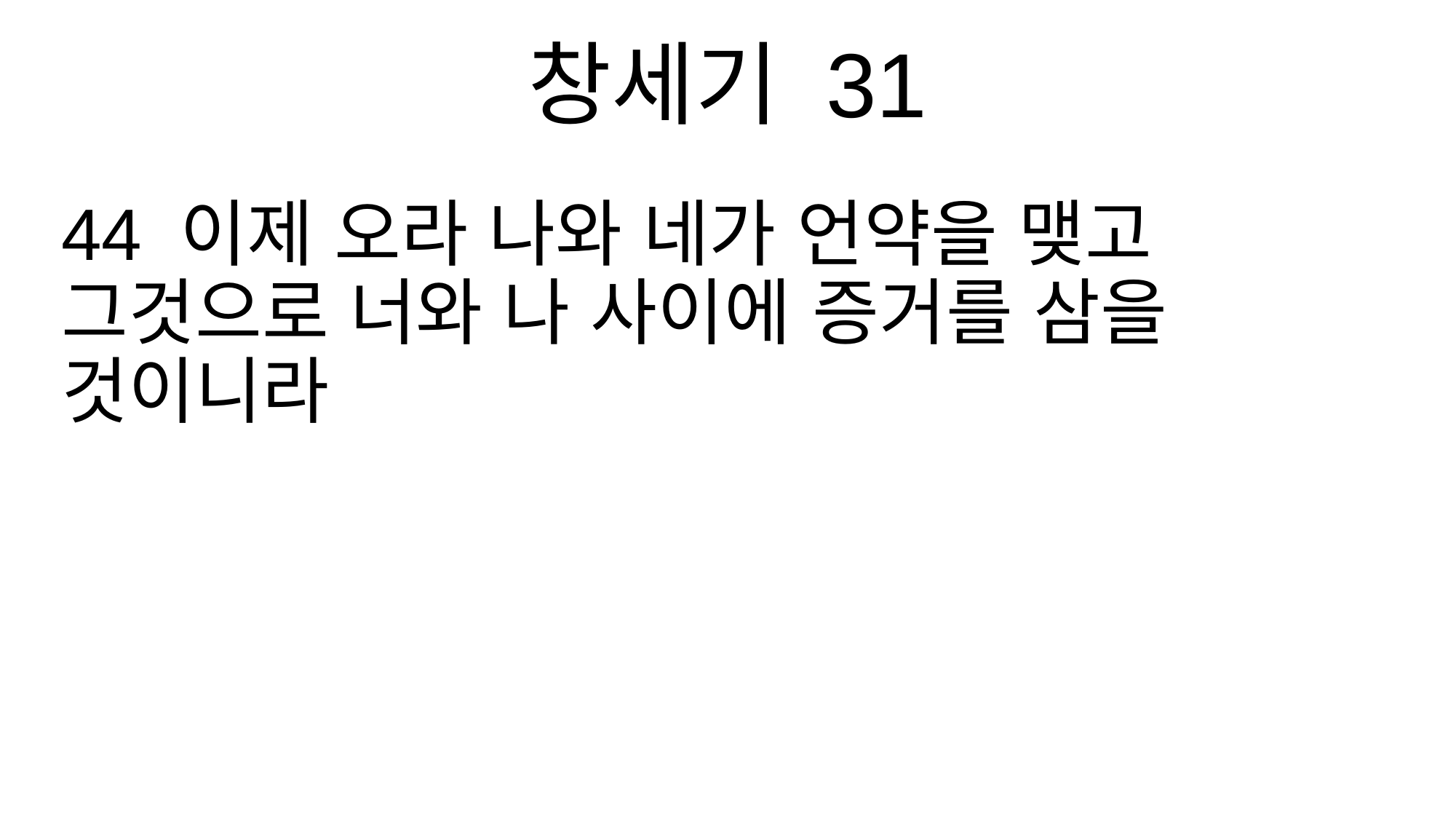

창세기 31
44 이제 오라 나와 네가 언약을 맺고 그것으로 너와 나 사이에 증거를 삼을 것이니라